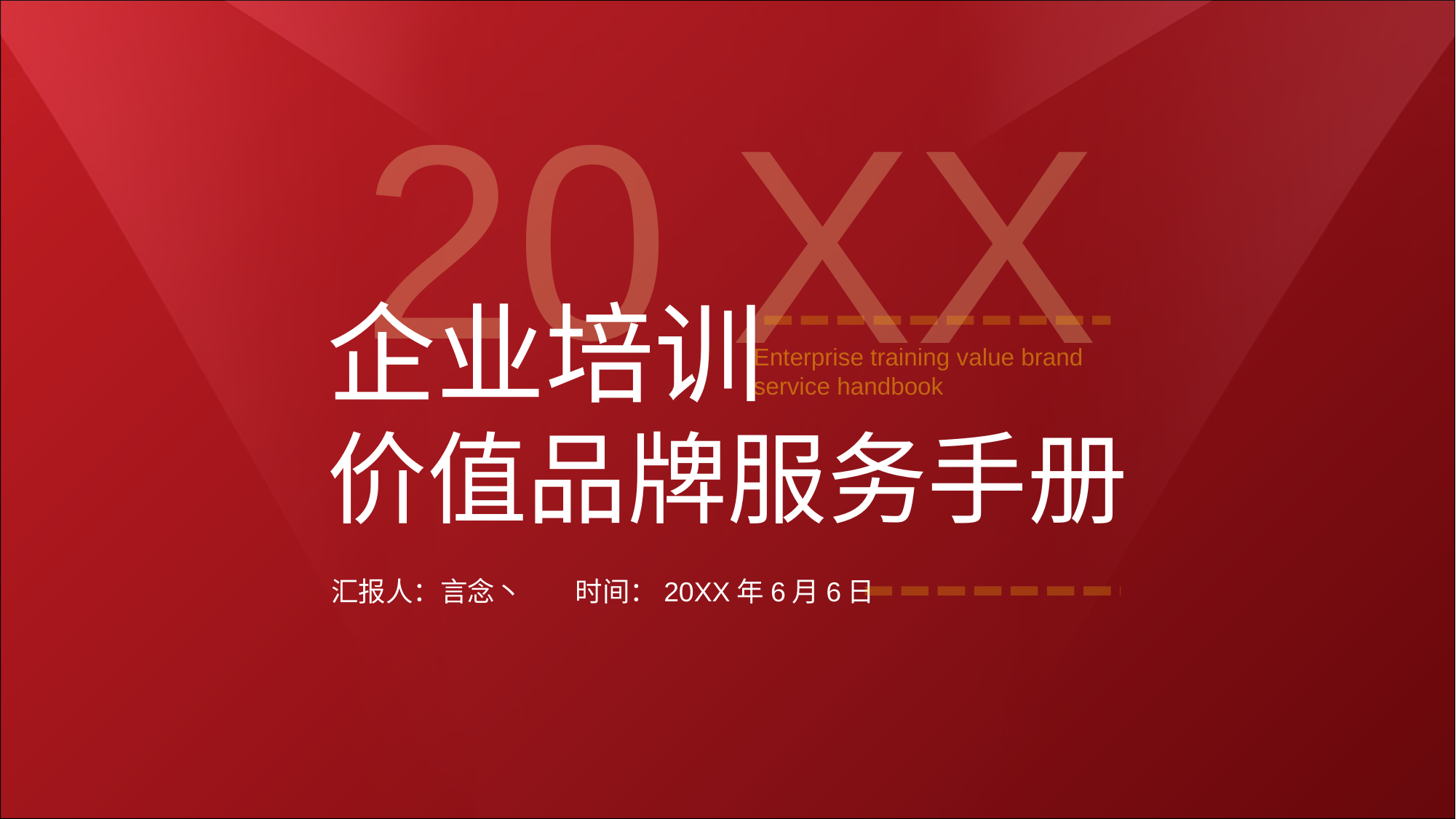

企业培训
价值品牌服务手册
Enterprise training value brand service handbook
汇报人：言念丶
时间：20XX年6月6日